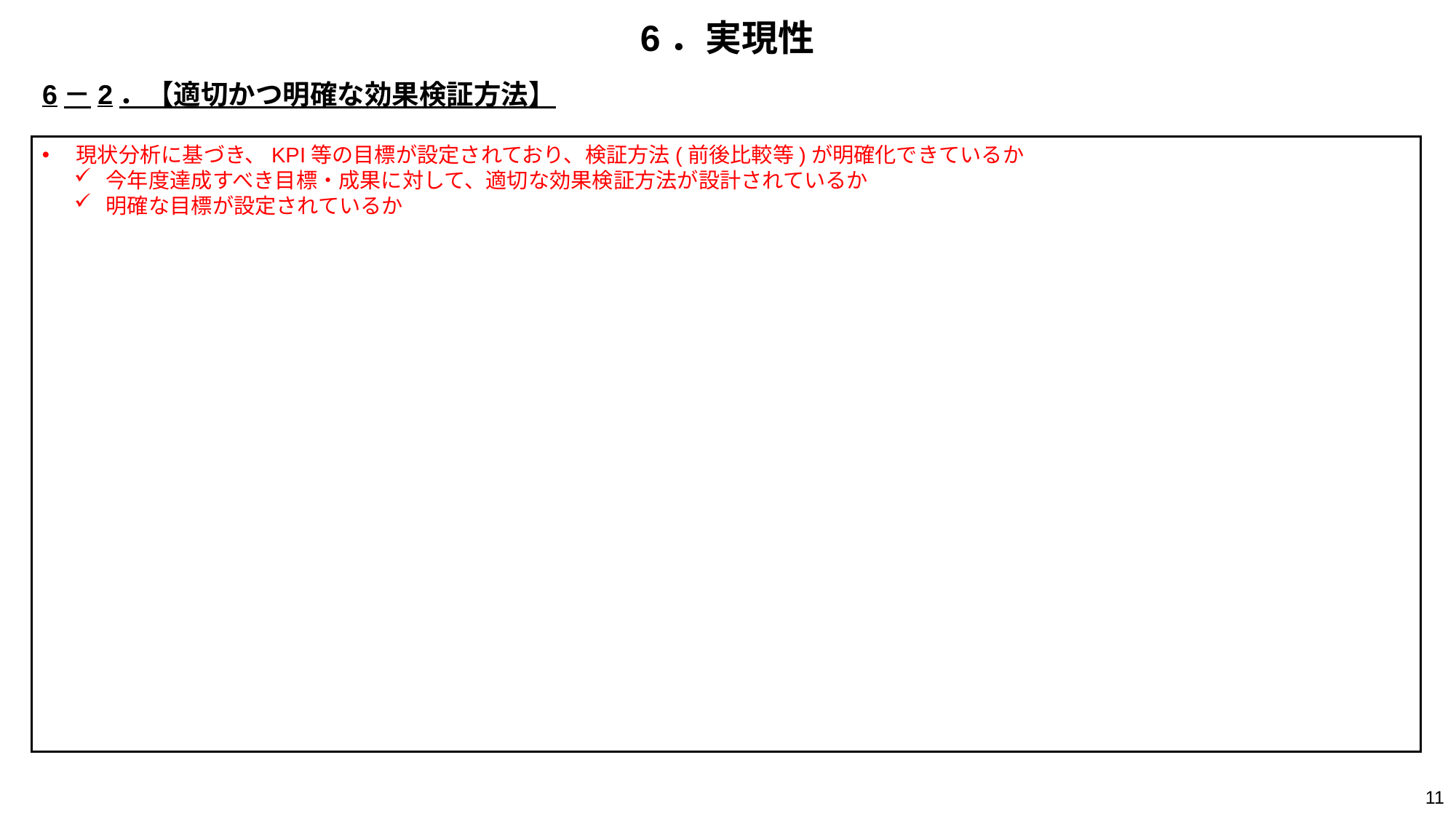

# 6．実現性
6－2．【適切かつ明確な効果検証方法】
現状分析に基づき、KPI等の目標が設定されており、検証方法(前後比較等)が明確化できているか
今年度達成すべき目標・成果に対して、適切な効果検証方法が設計されているか
明確な目標が設定されているか

11